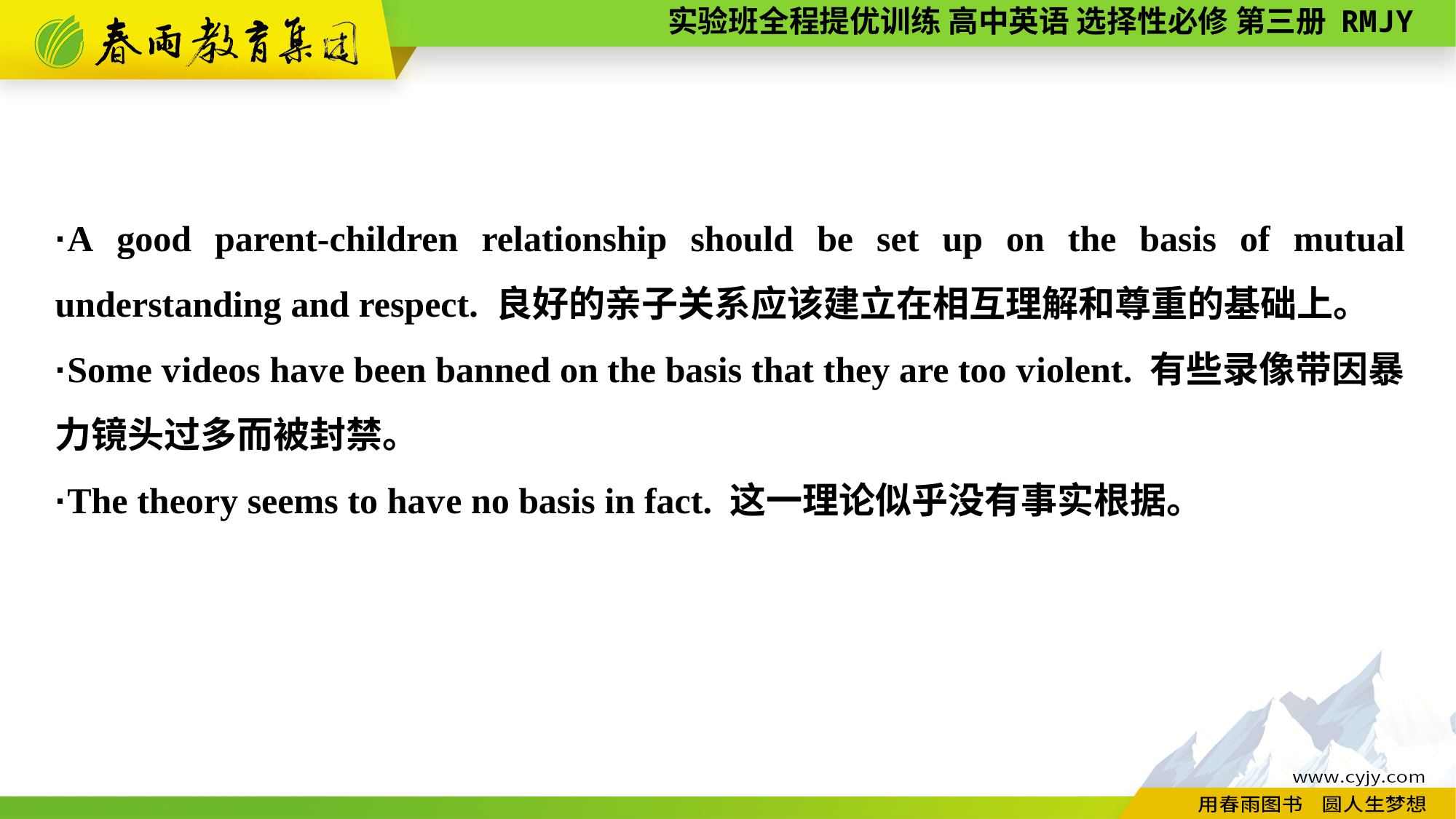

·A good parent-children relationship should be set up on the basis of mutual understanding and respect. 良好的亲子关系应该建立在相互理解和尊重的基础上。
·Some videos have been banned on the basis that they are too violent. 有些录像带因暴力镜头过多而被封禁。
·The theory seems to have no basis in fact. 这一理论似乎没有事实根据。